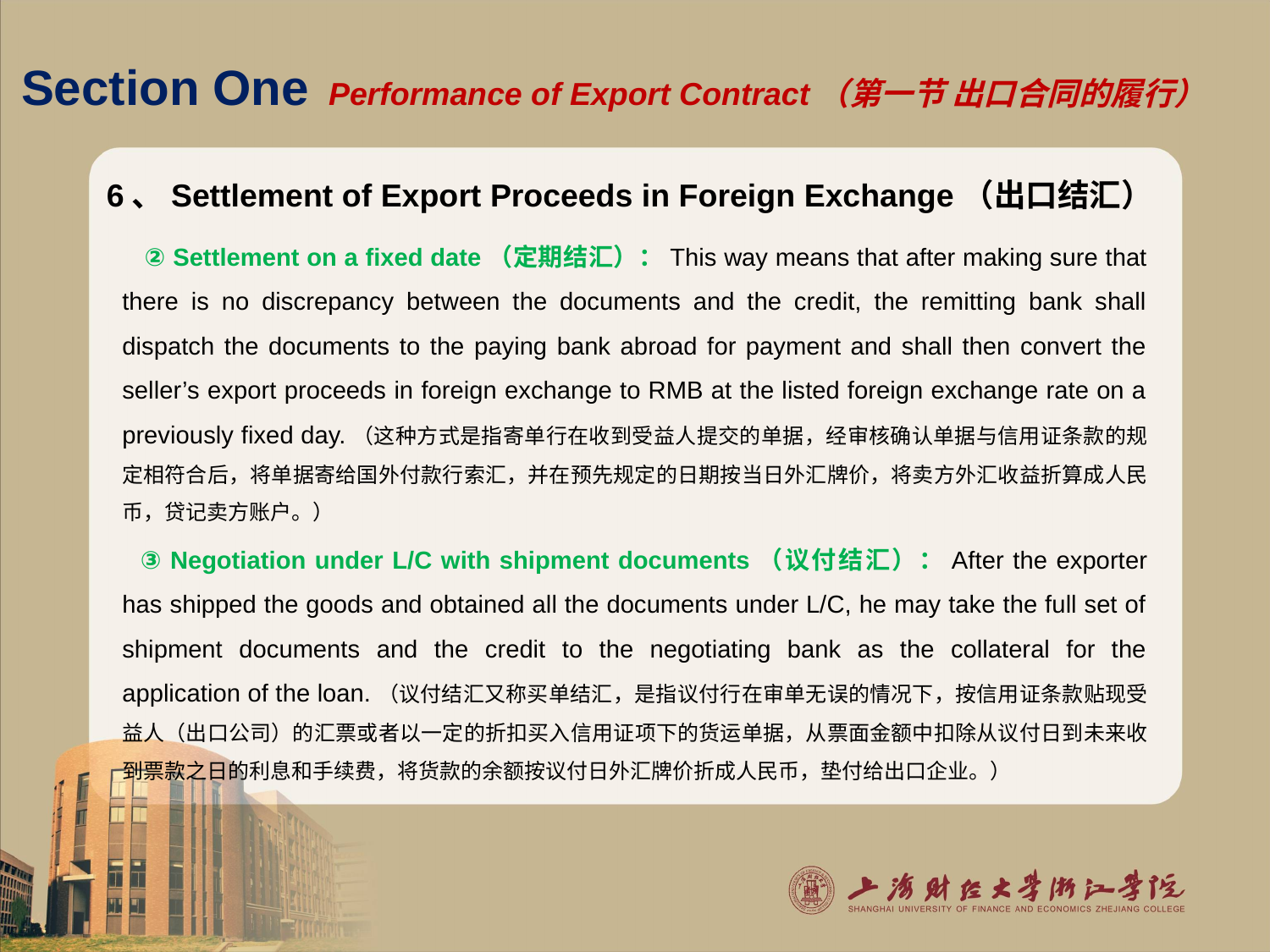

# Section One  Performance of Export Contract（第一节 出口合同的履行）
6、Settlement of Export Proceeds in Foreign Exchange（出口结汇）
   ② Settlement on a fixed date（定期结汇）：This way means that after making sure that there is no discrepancy between the documents and the credit, the remitting bank shall dispatch the documents to the paying bank abroad for payment and shall then convert the seller’s export proceeds in foreign exchange to RMB at the listed foreign exchange rate on a previously fixed day.（这种方式是指寄单行在收到受益人提交的单据，经审核确认单据与信用证条款的规定相符合后，将单据寄给国外付款行索汇，并在预先规定的日期按当日外汇牌价，将卖方外汇收益折算成人民币，贷记卖方账户。）
  ③ Negotiation under L/C with shipment documents（议付结汇）：After the exporter has shipped the goods and obtained all the documents under L/C, he may take the full set of shipment documents and the credit to the negotiating bank as the collateral for the application of the loan.（议付结汇又称买单结汇，是指议付行在审单无误的情况下，按信用证条款贴现受益人（出口公司）的汇票或者以一定的折扣买入信用证项下的货运单据，从票面金额中扣除从议付日到未来收到票款之日的利息和手续费，将货款的余额按议付日外汇牌价折成人民币，垫付给出口企业。）